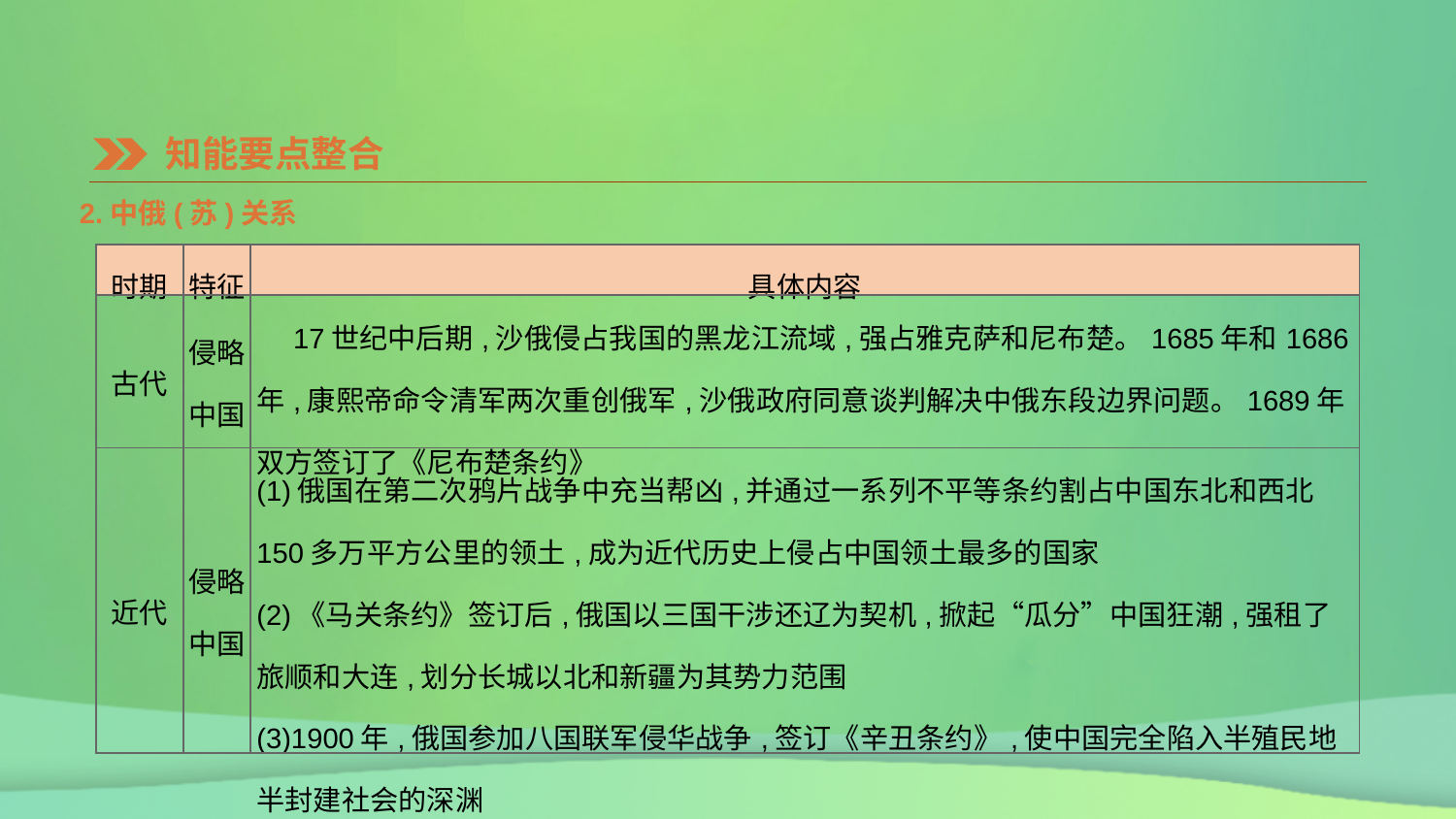

知能要点整合

2.中俄(苏)关系
| 时期 | 特征 | 具体内容 |
| --- | --- | --- |
| 古代 | 侵略中国 | 17世纪中后期,沙俄侵占我国的黑龙江流域,强占雅克萨和尼布楚。1685年和1686年,康熙帝命令清军两次重创俄军,沙俄政府同意谈判解决中俄东段边界问题。1689年双方签订了《尼布楚条约》 |
| 近代 | 侵略中国 | (1)俄国在第二次鸦片战争中充当帮凶,并通过一系列不平等条约割占中国东北和西北150多万平方公里的领土,成为近代历史上侵占中国领土最多的国家 (2)《马关条约》签订后,俄国以三国干涉还辽为契机,掀起“瓜分”中国狂潮,强租了旅顺和大连,划分长城以北和新疆为其势力范围 (3)1900年,俄国参加八国联军侵华战争,签订《辛丑条约》,使中国完全陷入半殖民地半封建社会的深渊 |